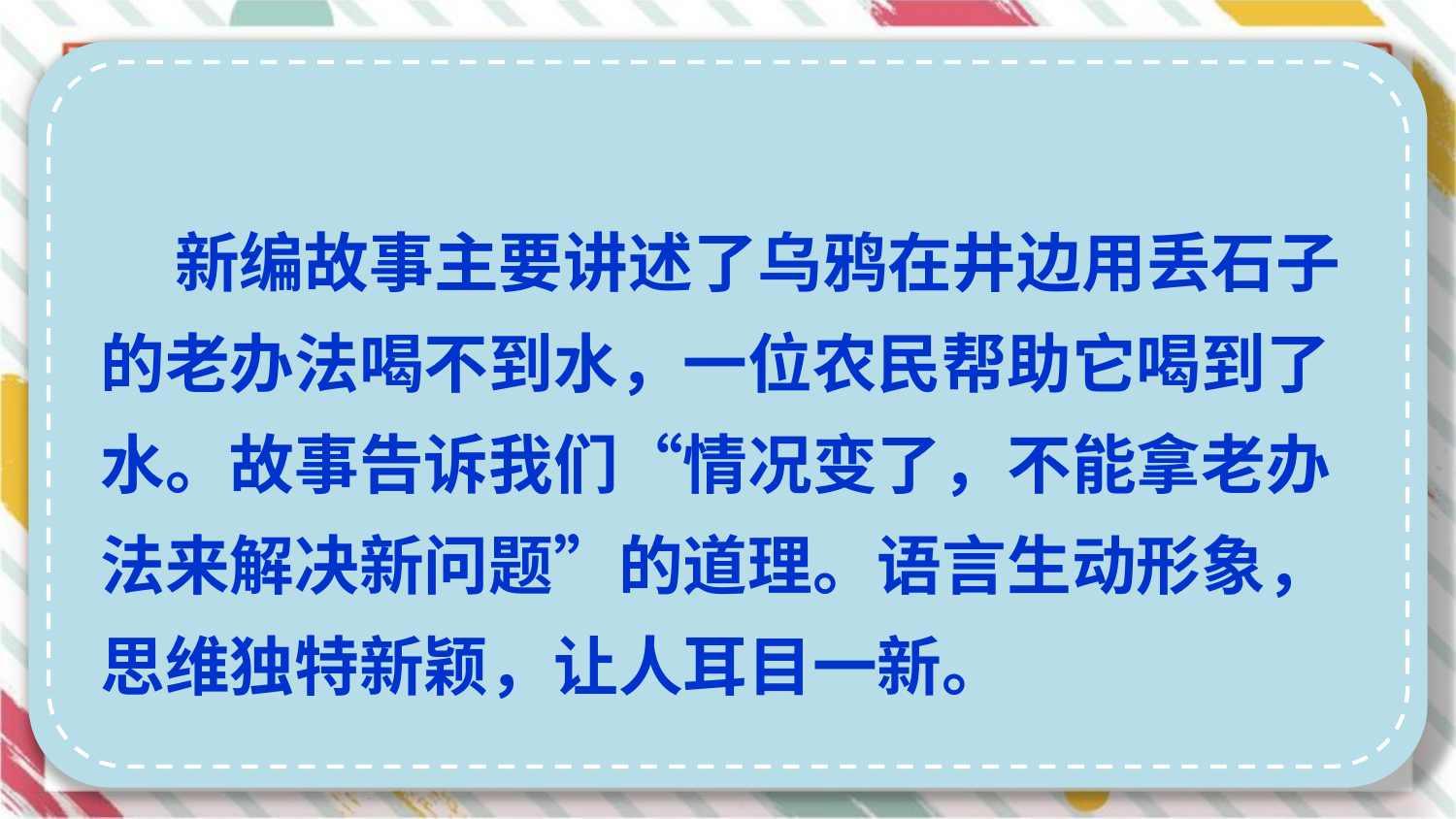

新编故事主要讲述了乌鸦在井边用丢石子的老办法喝不到水，一位农民帮助它喝到了水。故事告诉我们“情况变了，不能拿老办法来解决新问题”的道理。语言生动形象，思维独特新颖，让人耳目一新。